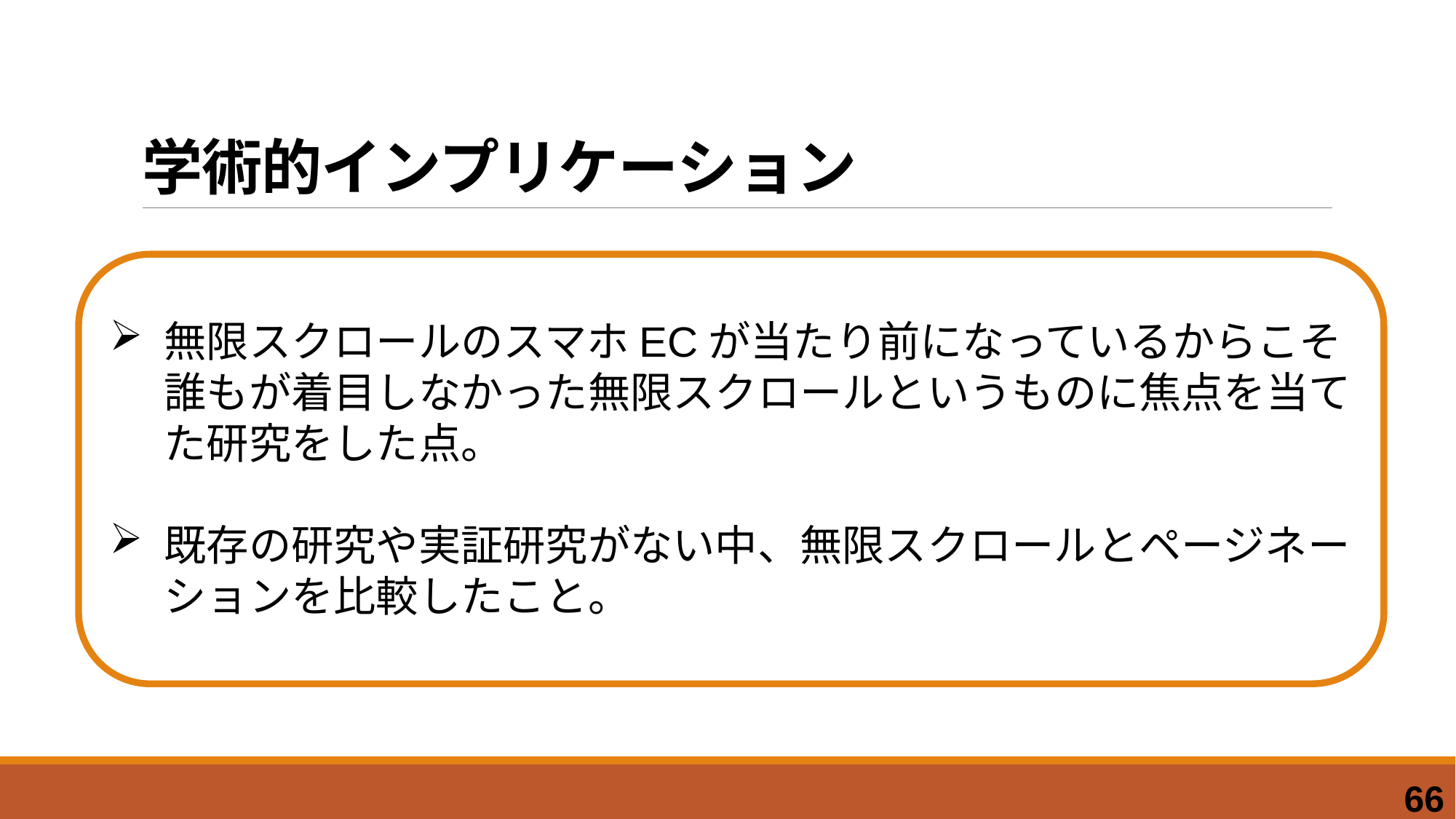

# 学術的インプリケーション

無限スクロールのスマホECが当たり前になっているからこそ誰もが着目しなかった無限スクロールというものに焦点を当てた研究をした点。

既存の研究や実証研究がない中、無限スクロールとページネーションを比較したこと。
66